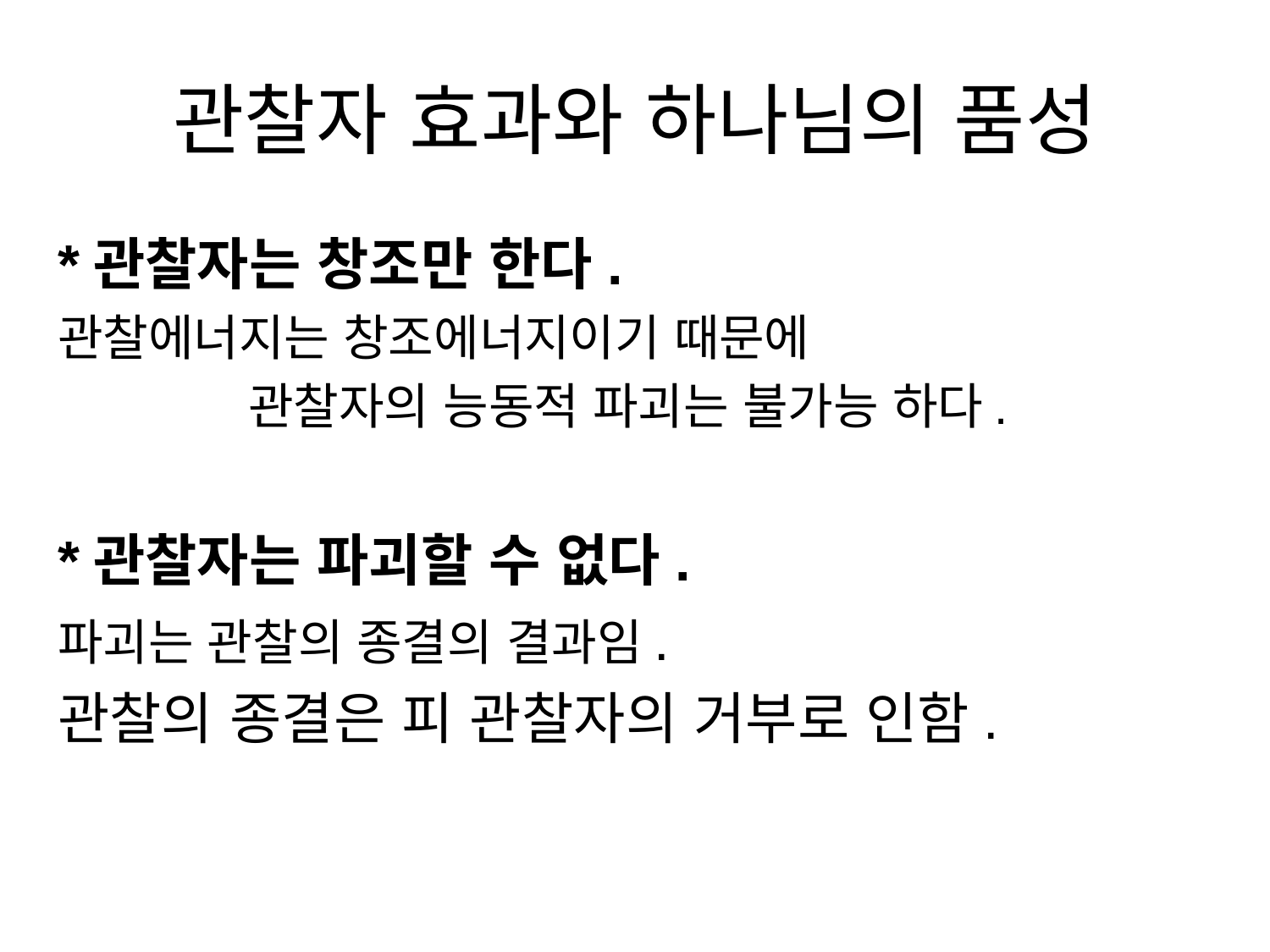

# 관찰자 효과와 하나님의 품성
*관찰자는 창조만 한다.
관찰에너지는 창조에너지이기 때문에
             관찰자의 능동적 파괴는 불가능 하다.

*관찰자는 파괴할 수 없다.
파괴는 관찰의 종결의 결과임.
관찰의 종결은 피 관찰자의 거부로 인함.